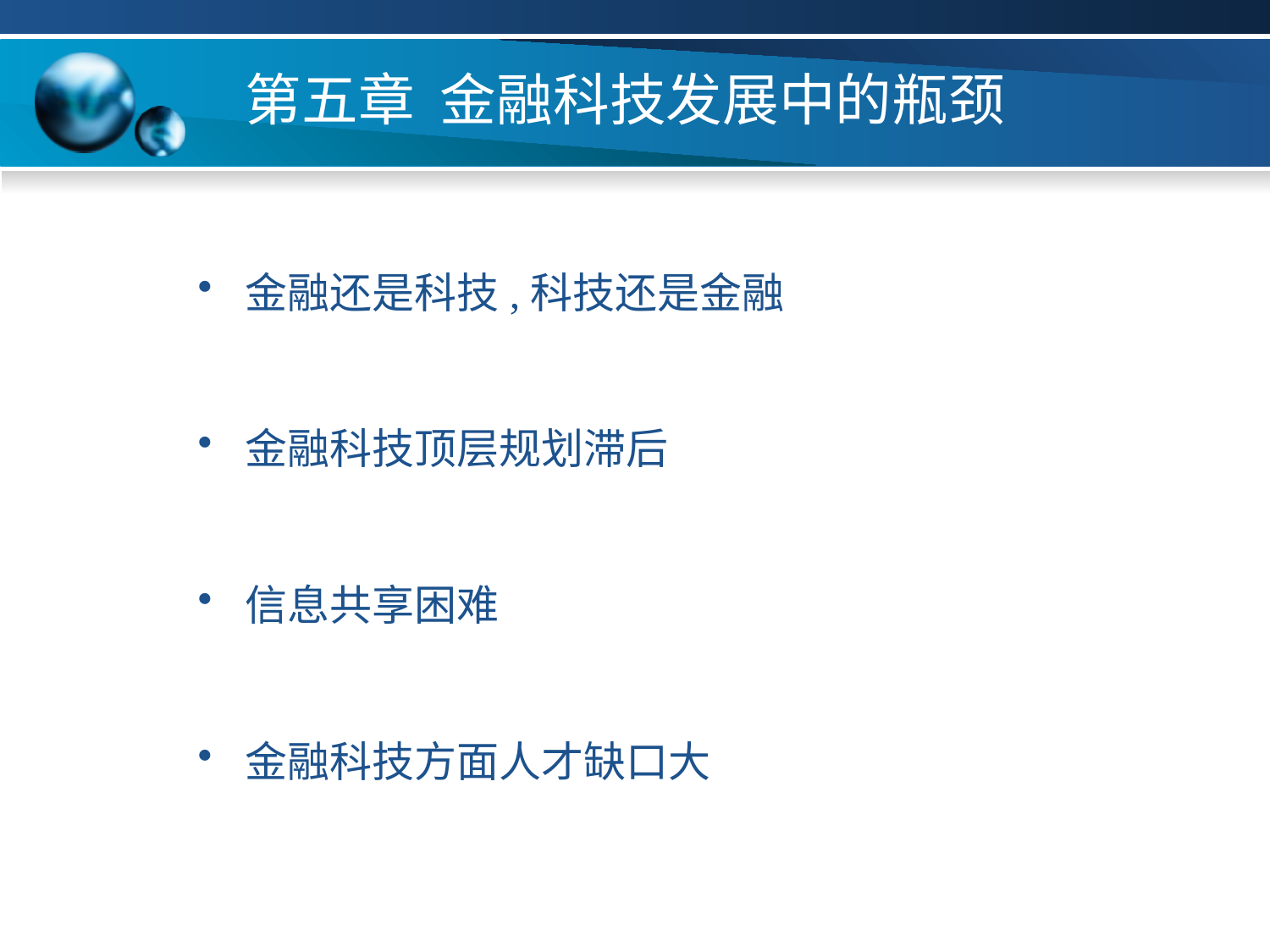

# 第五章  金融科技发展中的瓶颈
金融还是科技,科技还是金融
金融科技顶层规划滞后
信息共享困难
金融科技方面人才缺口大